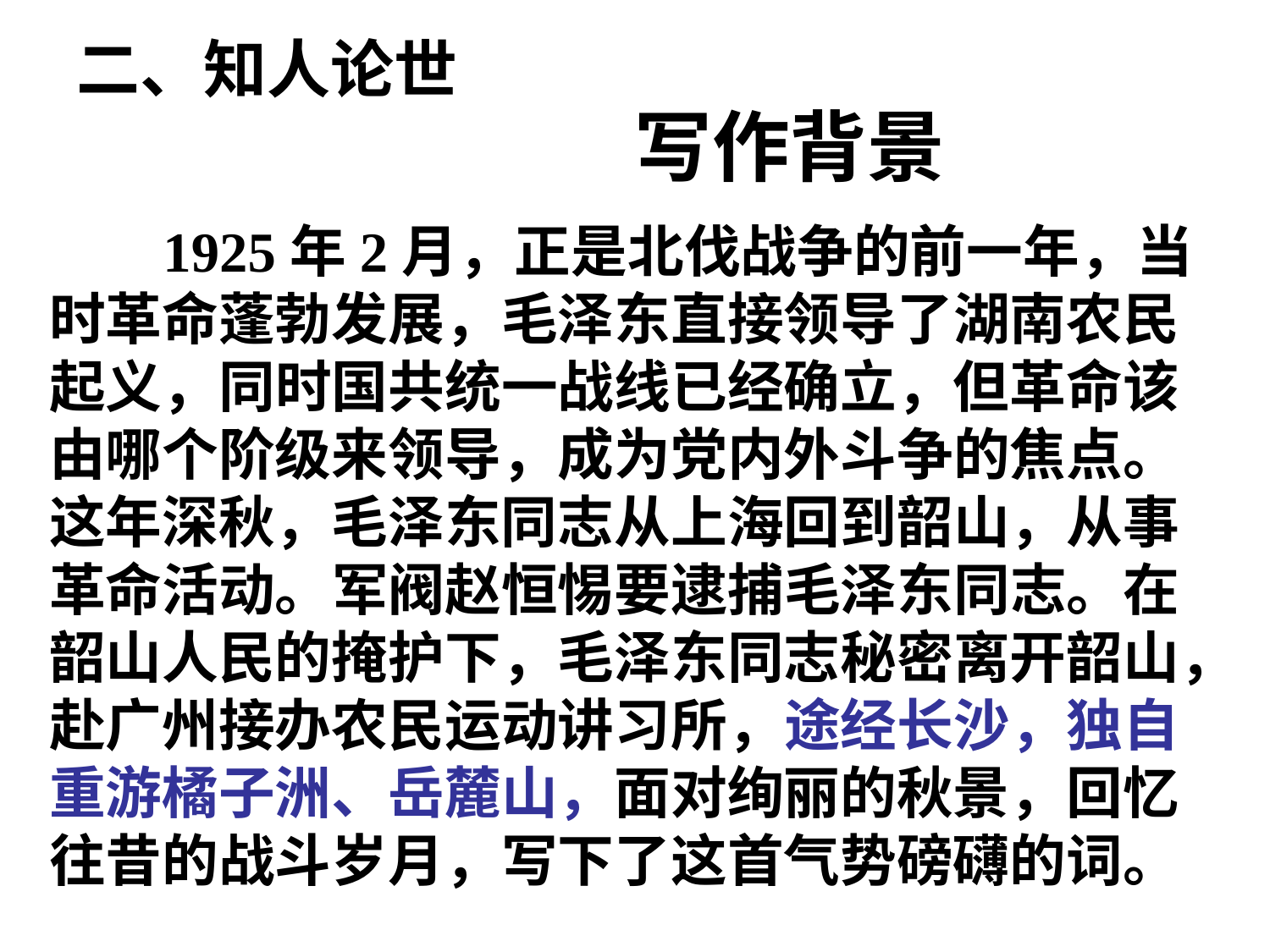

二、知人论世
写作背景
        1925年2月，正是北伐战争的前一年，当时革命蓬勃发展，毛泽东直接领导了湖南农民起义，同时国共统一战线已经确立，但革命该由哪个阶级来领导，成为党内外斗争的焦点。这年深秋，毛泽东同志从上海回到韶山，从事革命活动。军阀赵恒惕要逮捕毛泽东同志。在韶山人民的掩护下，毛泽东同志秘密离开韶山，赴广州接办农民运动讲习所，途经长沙，独自重游橘子洲、岳麓山，面对绚丽的秋景，回忆往昔的战斗岁月，写下了这首气势磅礴的词。